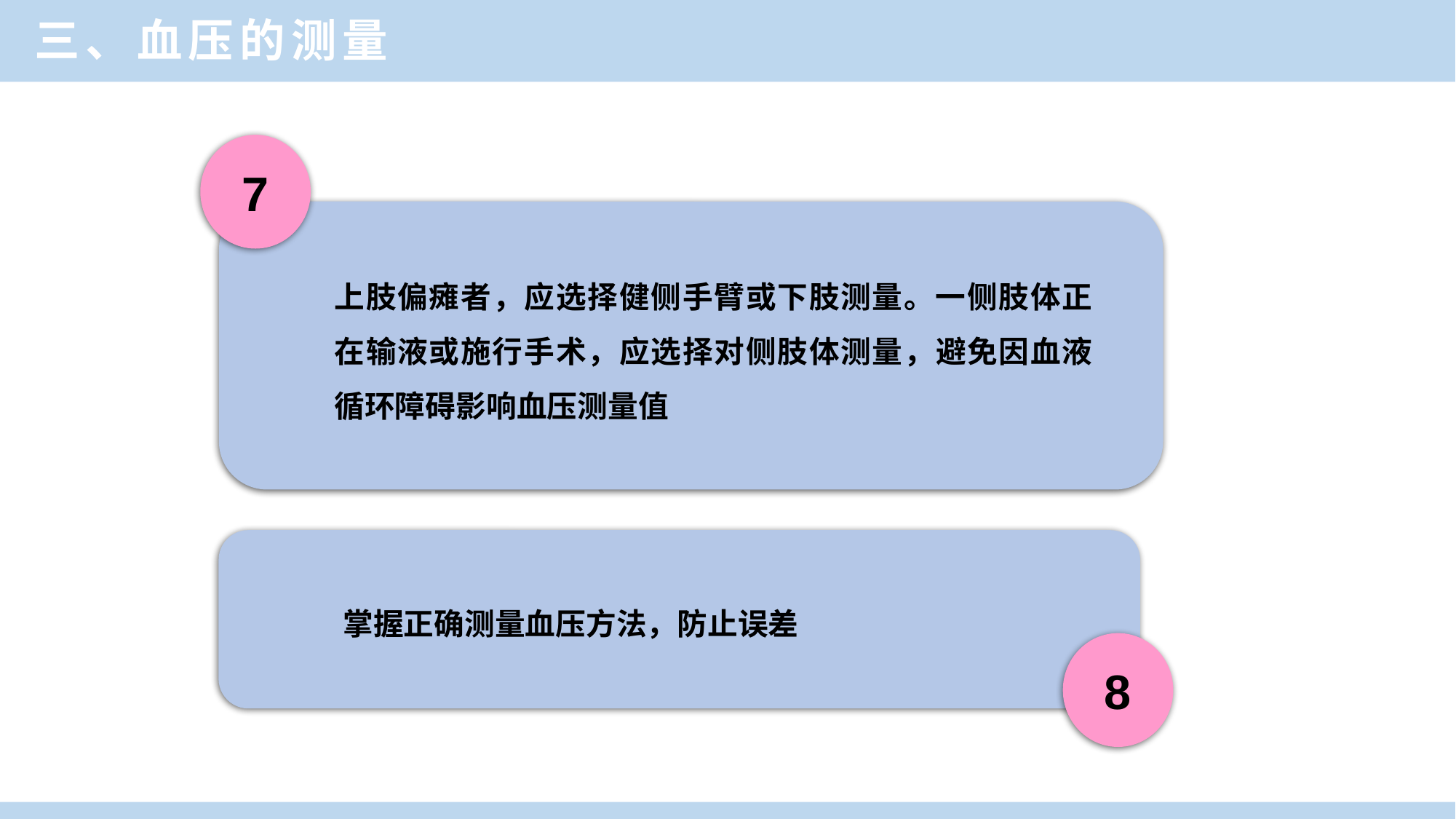

三、血压的测量
7

上肢偏瘫者，应选择健侧手臂或下肢测量。一侧肢体正在输液或施行手术，应选择对侧肢体测量，避免因血液循环障碍影响血压测量值

掌握正确测量血压方法，防止误差
8